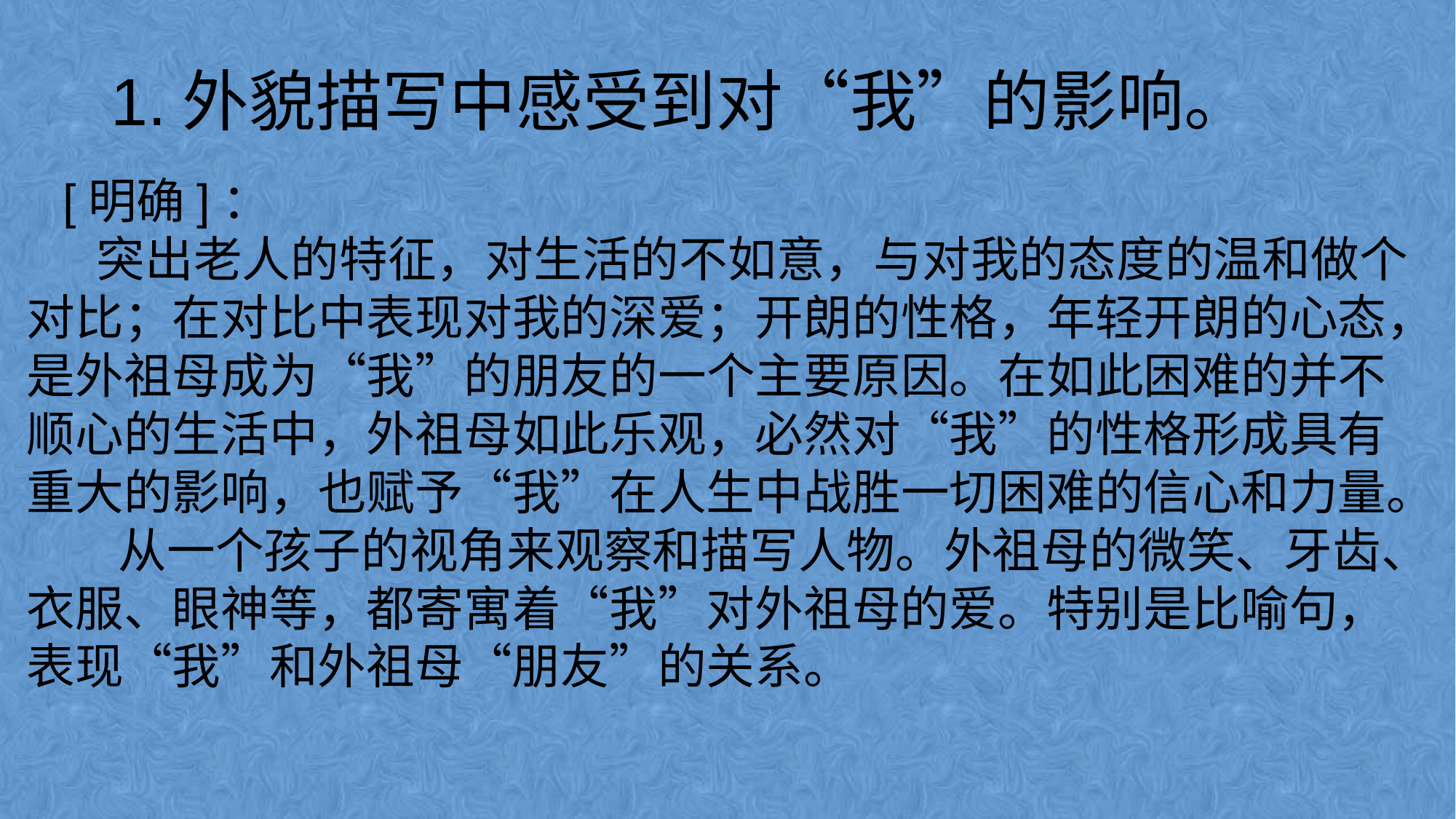

# 1.外貌描写中感受到对“我”的影响。
[明确]：
  突出老人的特征，对生活的不如意，与对我的态度的温和做个对比；在对比中表现对我的深爱；开朗的性格，年轻开朗的心态，是外祖母成为“我”的朋友的一个主要原因。在如此困难的并不顺心的生活中，外祖母如此乐观，必然对“我”的性格形成具有重大的影响，也赋予“我”在人生中战胜一切困难的信心和力量。    从一个孩子的视角来观察和描写人物。外祖母的微笑、牙齿、衣服、眼神等，都寄寓着“我”对外祖母的爱。特别是比喻句，表现“我”和外祖母“朋友”的关系。